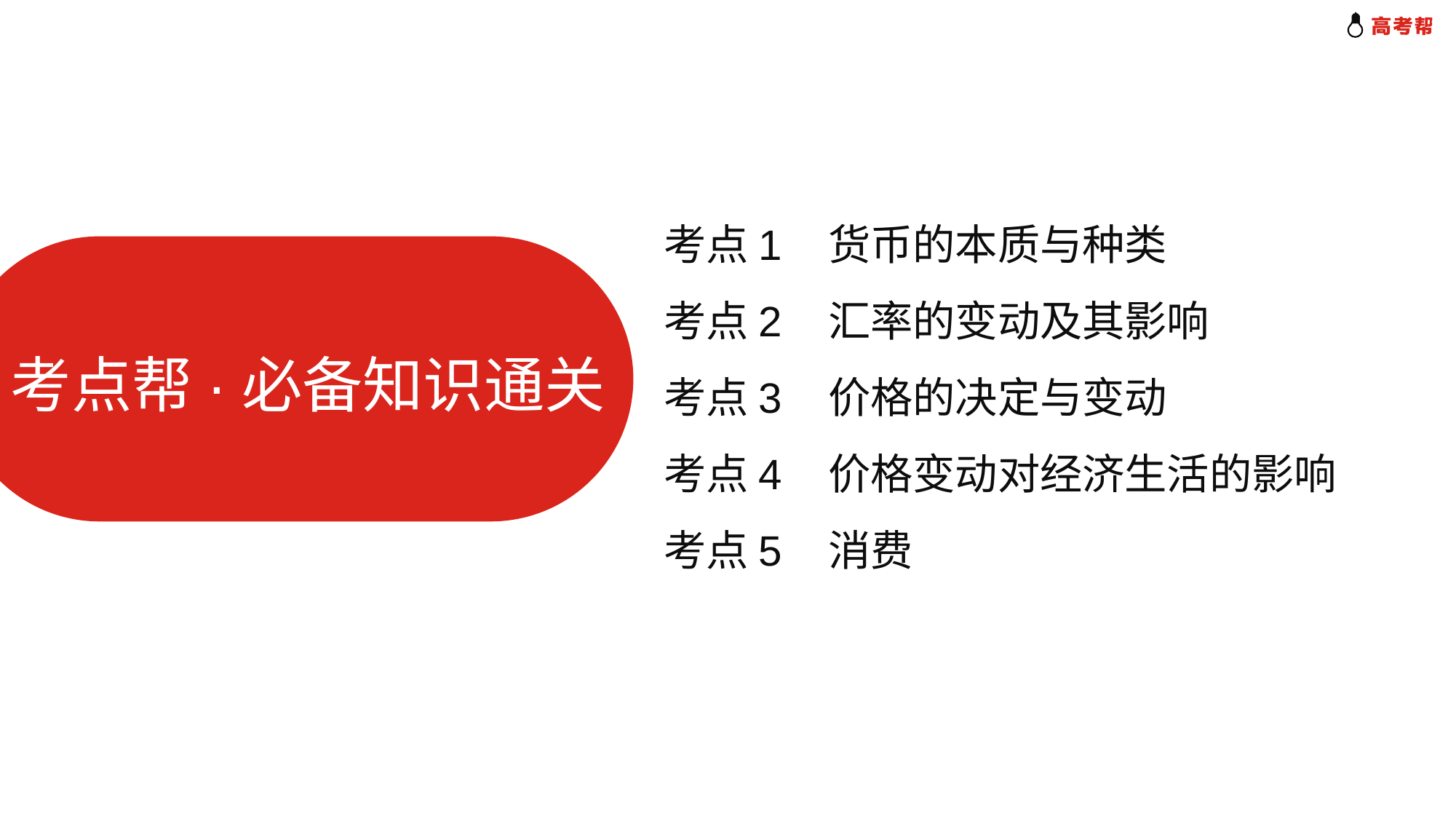

考点1   货币的本质与种类
考点2   汇率的变动及其影响
考点3   价格的决定与变动
考点4   价格变动对经济生活的影响
考点5   消费
考点帮·必备知识通关